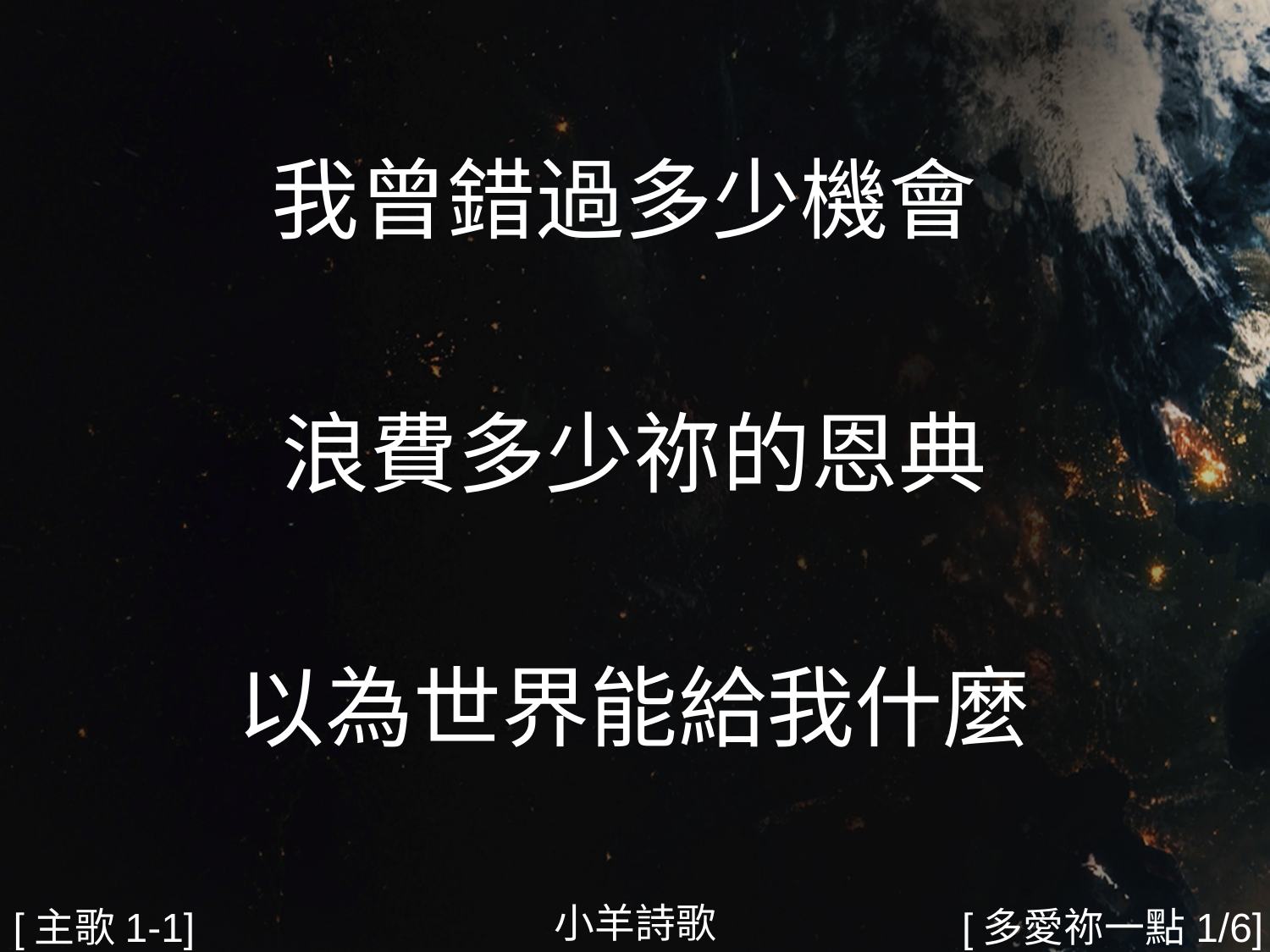

我曾錯過多少機會

浪費多少祢的恩典

以為世界能給我什麼

#

小羊詩歌
[主歌1-1]
[多愛祢一點1/6]